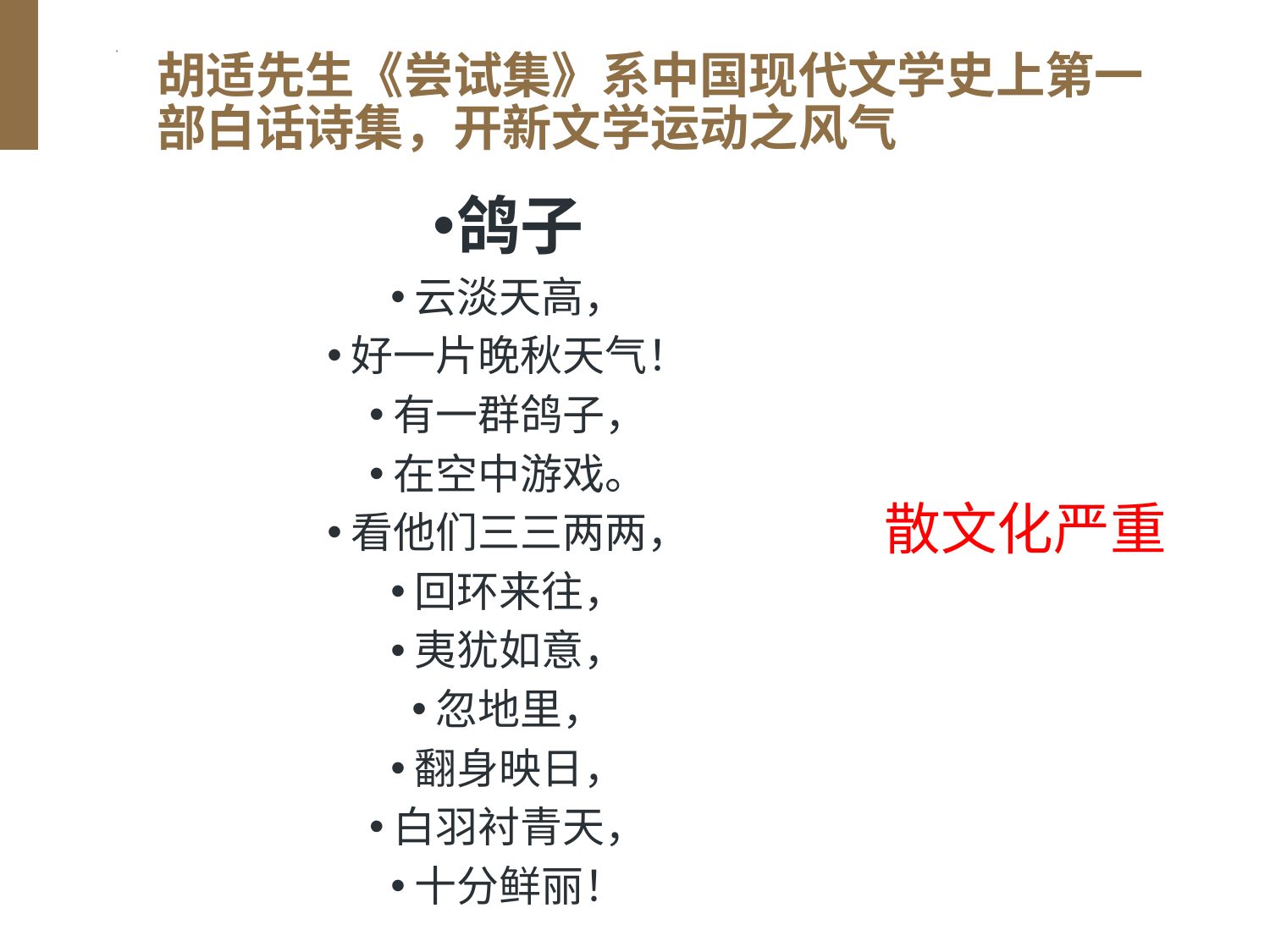

# 胡适先生《尝试集》系中国现代文学史上第一部白话诗集，开新文学运动之风气
鸽子
云淡天高，
好一片晚秋天气！
有一群鸽子，
在空中游戏。
看他们三三两两，
回环来往，
夷犹如意，
忽地里，
翻身映日，
白羽衬青天，
十分鲜丽！
散文化严重